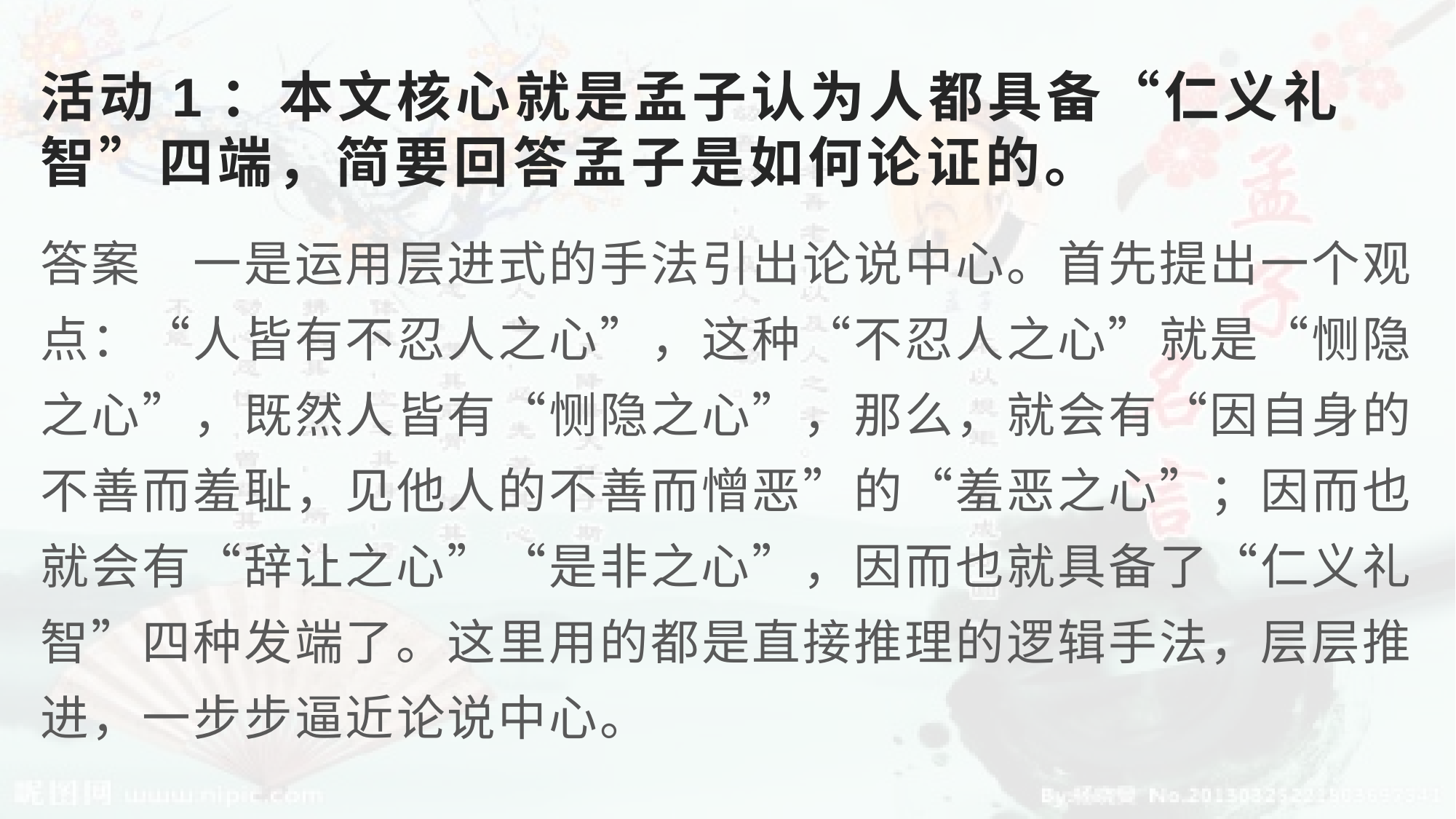

# 活动1：本文核心就是孟子认为人都具备“仁义礼智”四端，简要回答孟子是如何论证的。
答案　一是运用层进式的手法引出论说中心。首先提出一个观点：“人皆有不忍人之心”，这种“不忍人之心”就是“恻隐之心”，既然人皆有“恻隐之心”，那么，就会有“因自身的不善而羞耻，见他人的不善而憎恶”的“羞恶之心”；因而也就会有“辞让之心”“是非之心”，因而也就具备了“仁义礼智”四种发端了。这里用的都是直接推理的逻辑手法，层层推进，一步步逼近论说中心。